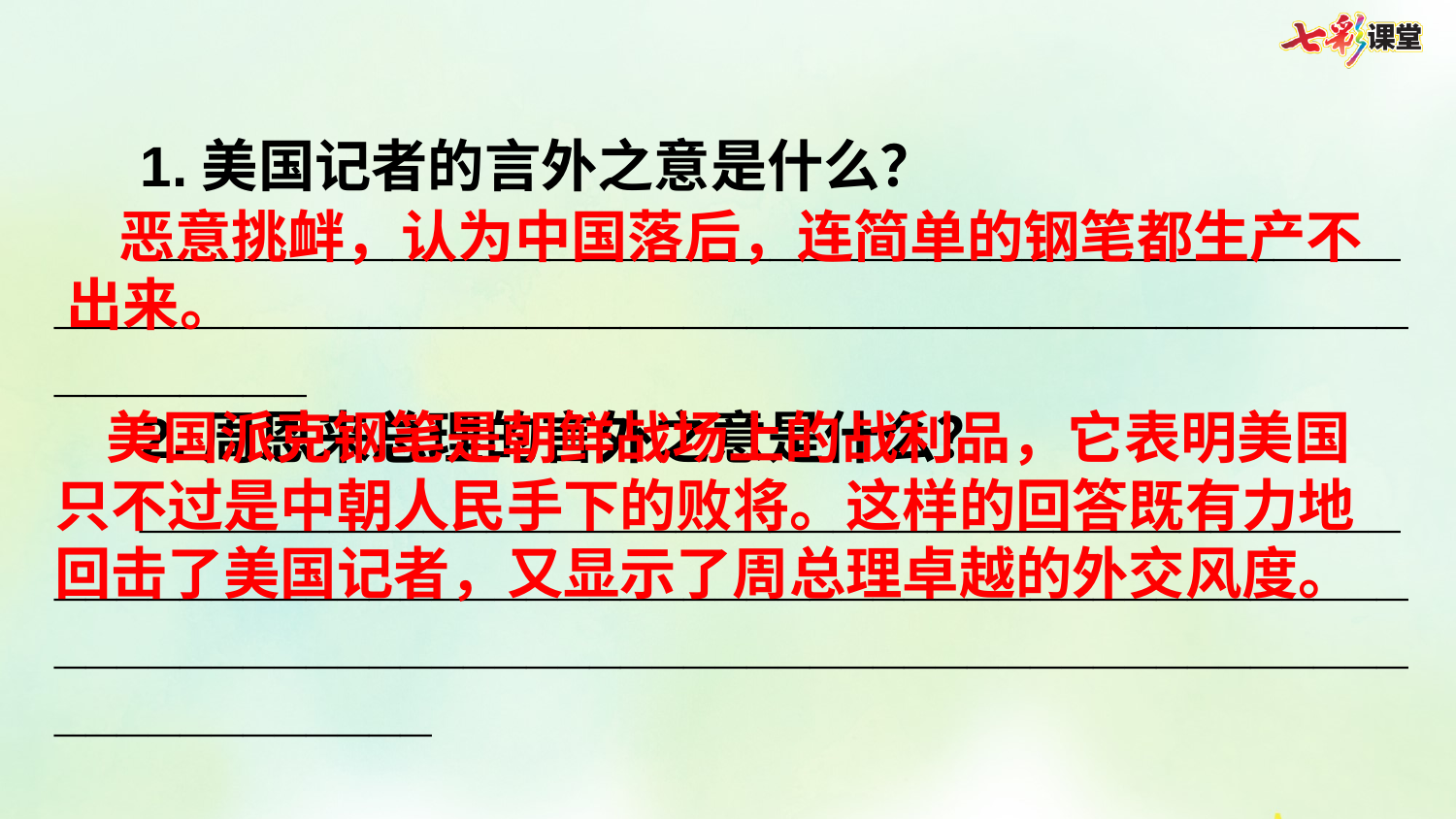

1.美国记者的言外之意是什么？
___________________________________________________________________________________________
2.周恩来总理的言外之意是什么？
__________________________________________________________________________________________________________________________________________
   恶意挑衅，认为中国落后，连简单的钢笔都生产不出来。
   美国派克钢笔是朝鲜战场上的战利品，它表明美国只不过是中朝人民手下的败将。这样的回答既有力地回击了美国记者，又显示了周总理卓越的外交风度。